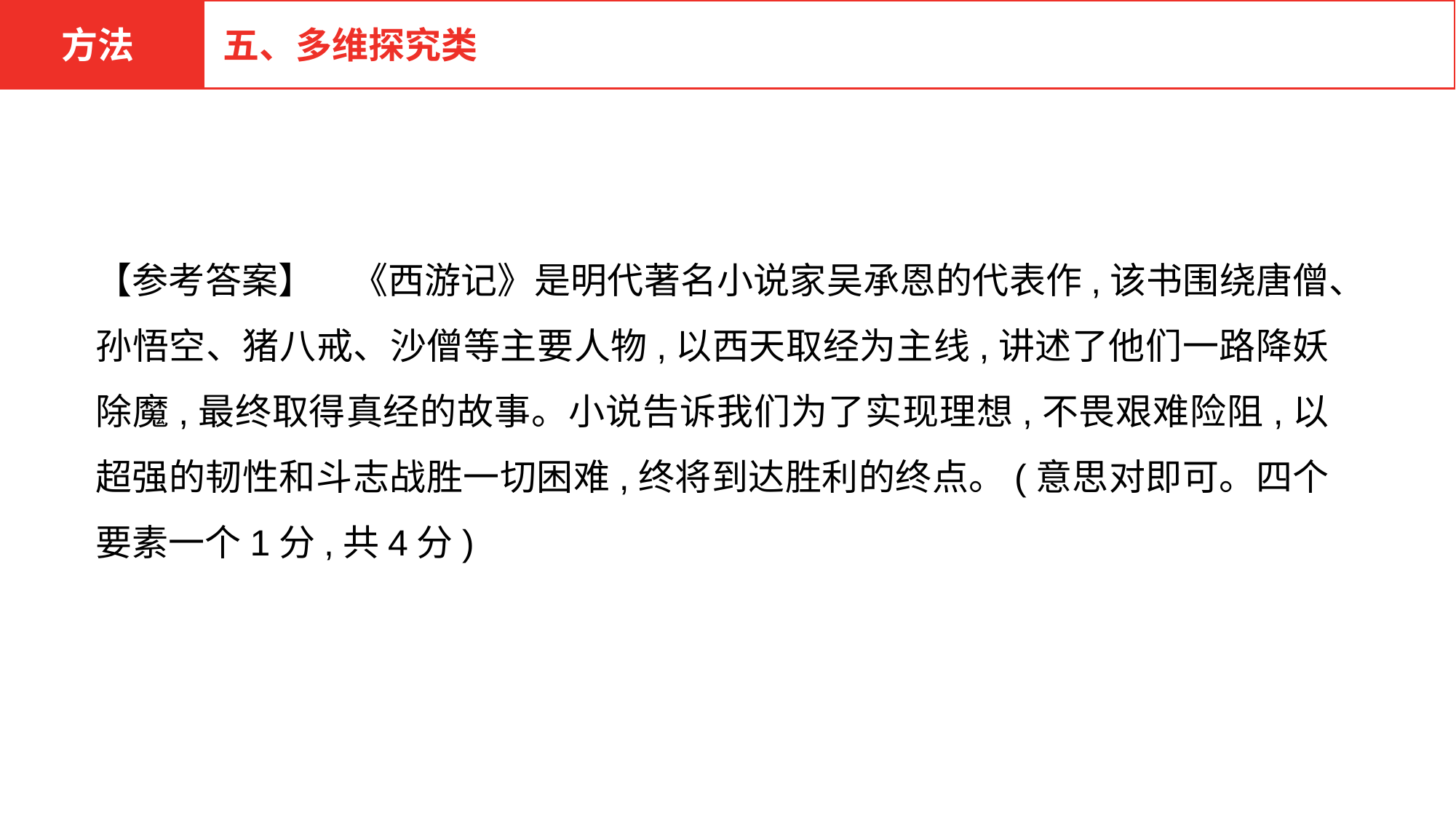

方法
五、多维探究类
【参考答案】　《西游记》是明代著名小说家吴承恩的代表作,该书围绕唐僧、孙悟空、猪八戒、沙僧等主要人物,以西天取经为主线,讲述了他们一路降妖除魔,最终取得真经的故事。小说告诉我们为了实现理想,不畏艰难险阻,以超强的韧性和斗志战胜一切困难,终将到达胜利的终点。(意思对即可。四个要素一个1分,共4分)